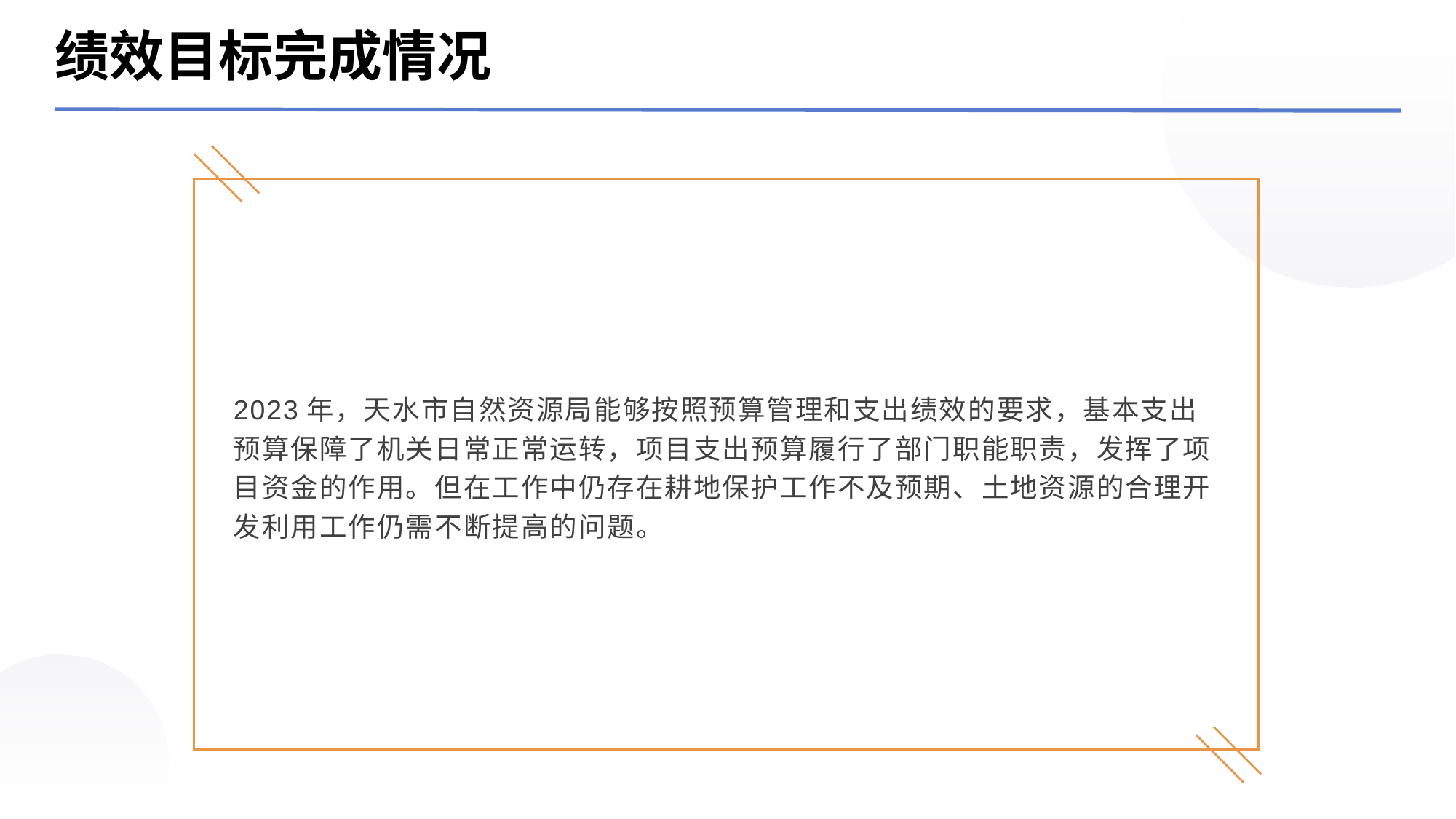

绩效目标完成情况

2023年，天水市自然资源局能够按照预算管理和支出绩效的要求，基本支出预算保障了机关日常正常运转，项目支出预算履行了部门职能职责，发挥了项目资金的作用。但在工作中仍存在耕地保护工作不及预期、土地资源的合理开发利用工作仍需不断提高的问题。